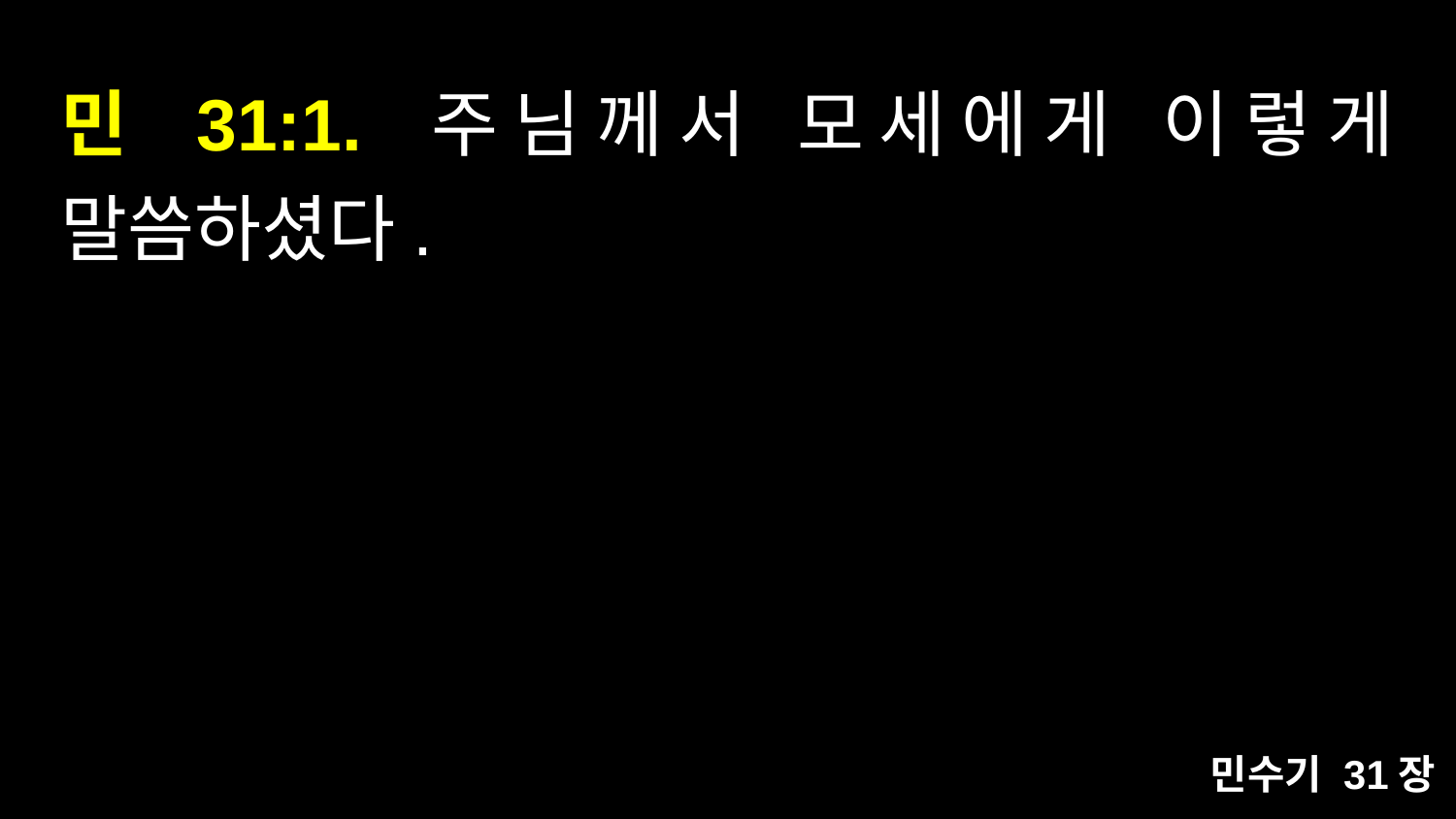

# 민 31:1. 주님께서 모세에게 이렇게 말씀하셨다.
민수기 31장